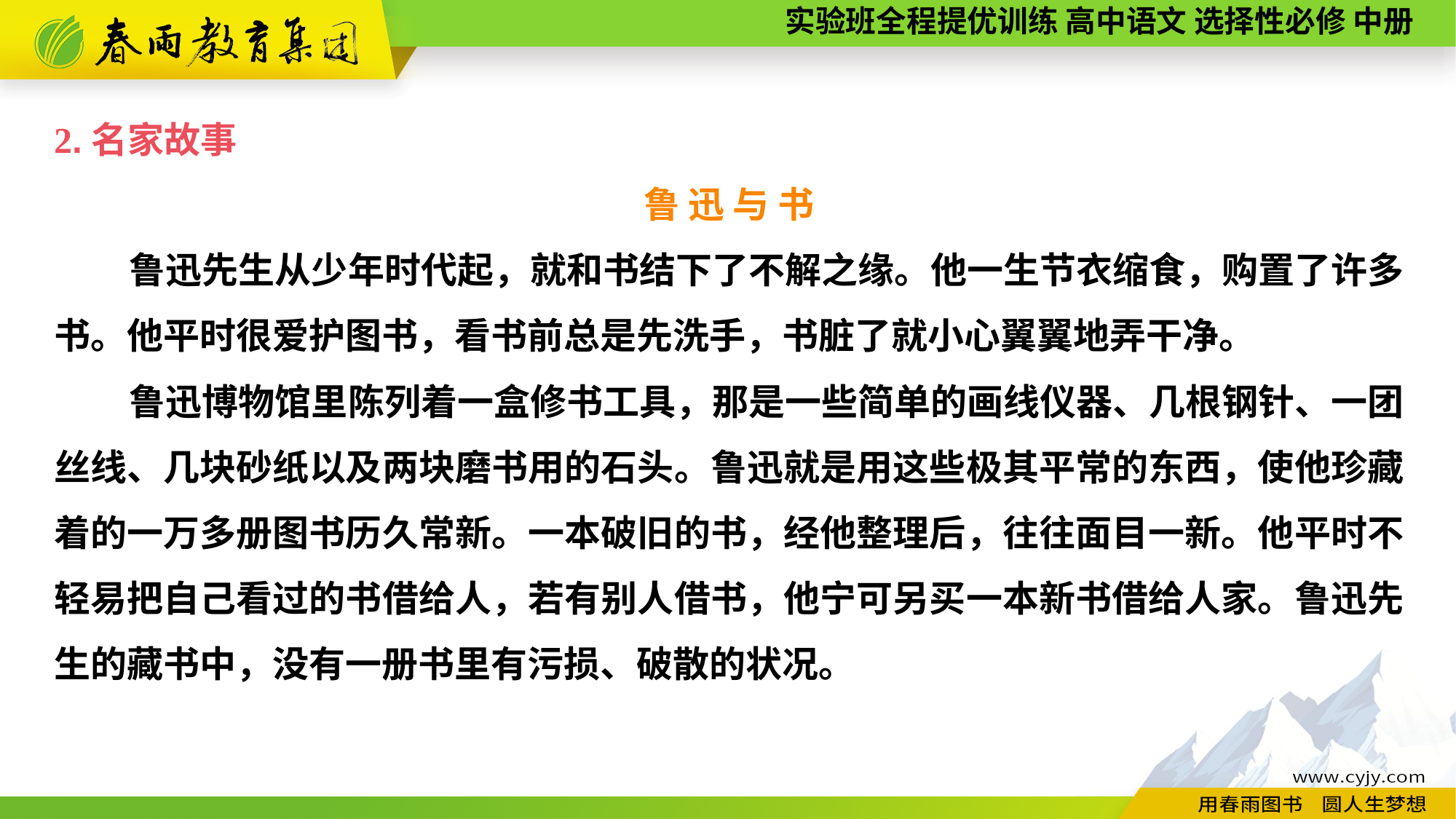

2.名家故事
鲁 迅 与 书
鲁迅先生从少年时代起，就和书结下了不解之缘。他一生节衣缩食，购置了许多书。他平时很爱护图书，看书前总是先洗手，书脏了就小心翼翼地弄干净。
鲁迅博物馆里陈列着一盒修书工具，那是一些简单的画线仪器、几根钢针、一团丝线、几块砂纸以及两块磨书用的石头。鲁迅就是用这些极其平常的东西，使他珍藏着的一万多册图书历久常新。一本破旧的书，经他整理后，往往面目一新。他平时不轻易把自己看过的书借给人，若有别人借书，他宁可另买一本新书借给人家。鲁迅先生的藏书中，没有一册书里有污损、破散的状况。